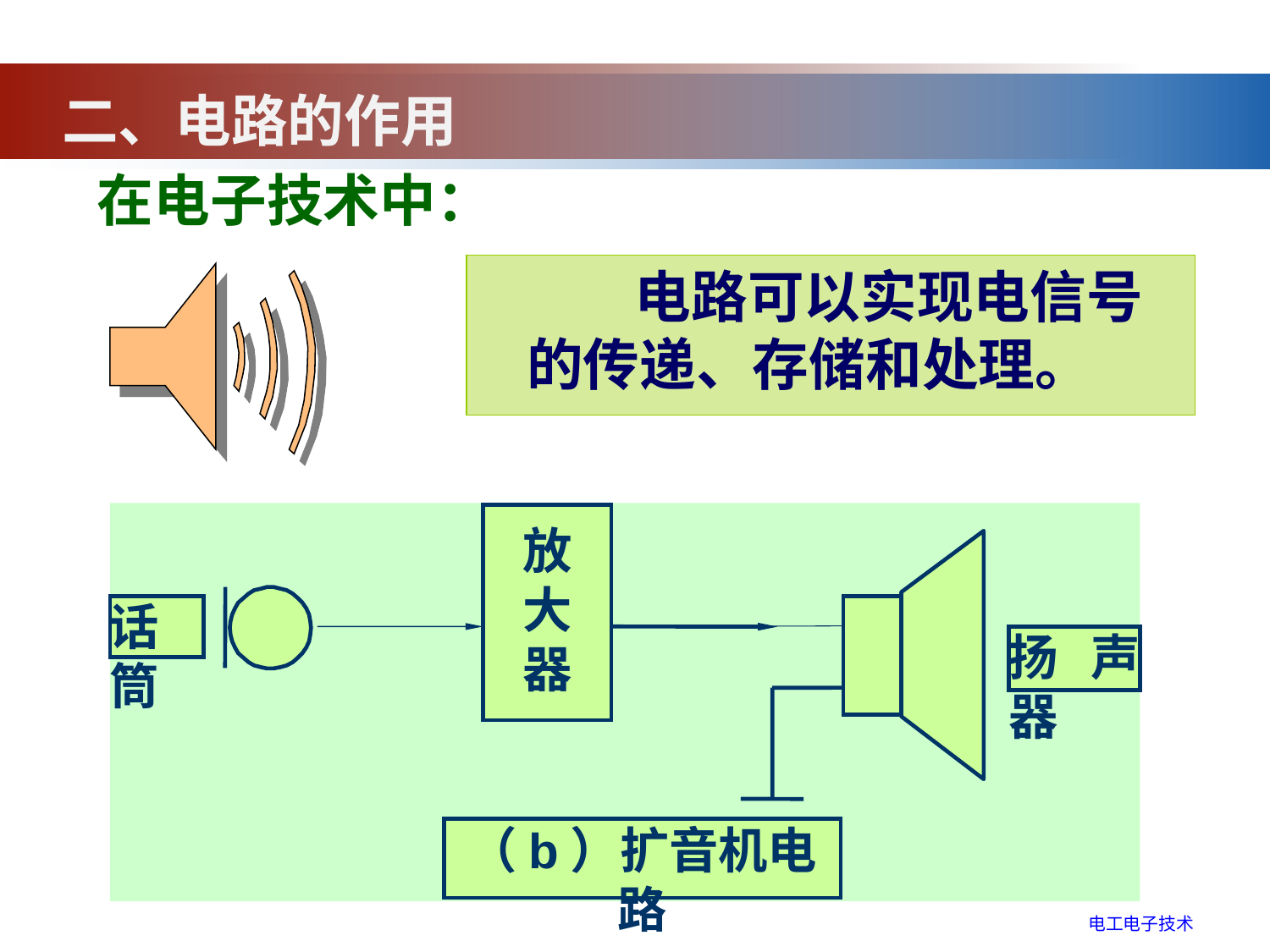

二、电路的作用
在电子技术中：
           电路可以实现电信号的传递、存储和处理。

放
大
器

话筒

扬声器

（b）扩音机电路
电工电子技术